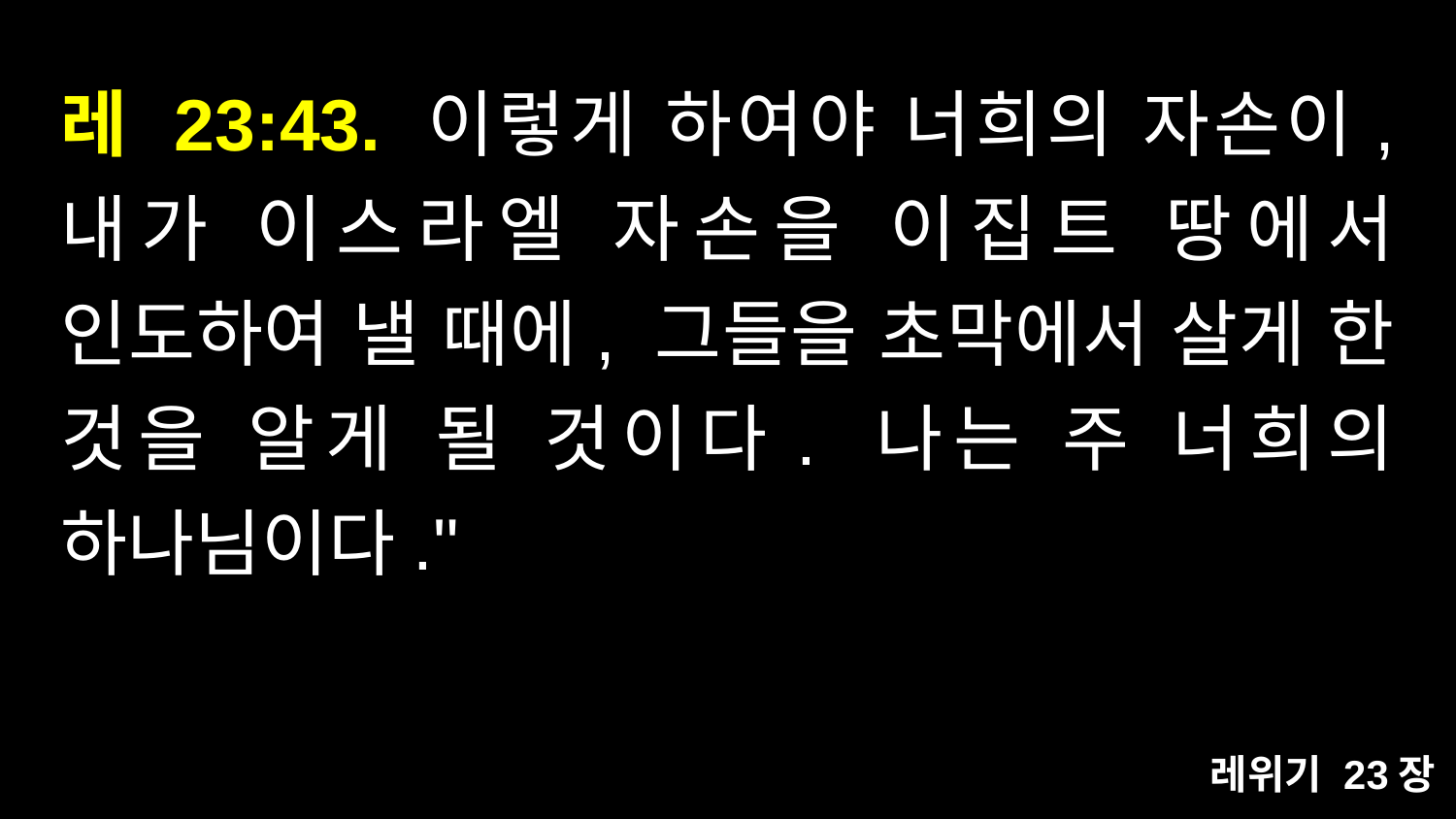

# 레 23:43. 이렇게 하여야 너희의 자손이, 내가 이스라엘 자손을 이집트 땅에서 인도하여 낼 때에, 그들을 초막에서 살게 한 것을 알게 될 것이다. 나는 주 너희의 하나님이다."
레위기 23장